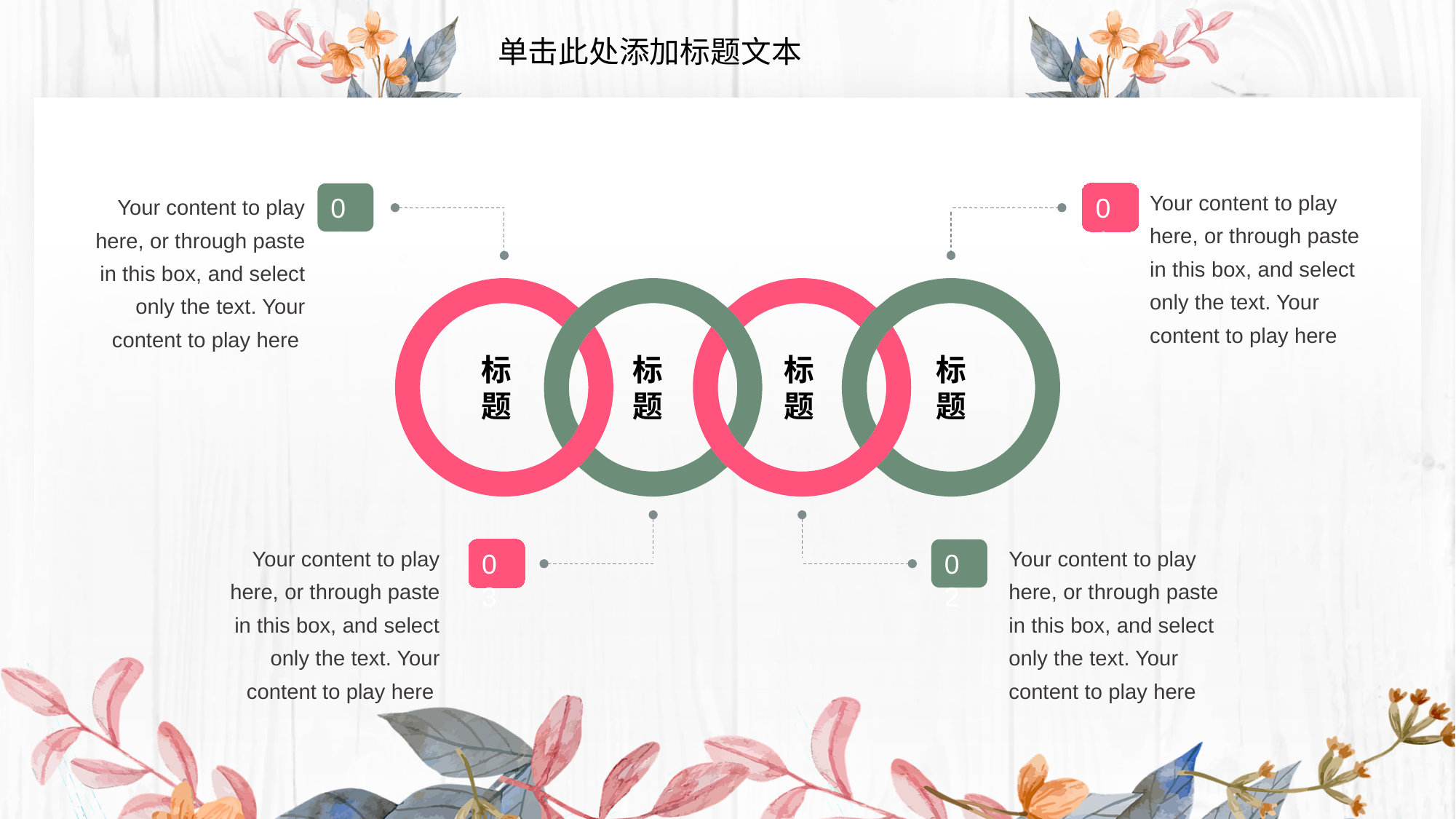

单击此处添加标题文本
Your content to play here, or through paste in this box, and select only the text. Your content to play here
Your content to play here, or through paste in this box, and select only the text. Your content to play here
04
01

标题
标题
标题
标题
Your content to play here, or through paste in this box, and select only the text. Your content to play here
Your content to play here, or through paste in this box, and select only the text. Your content to play here
03
02